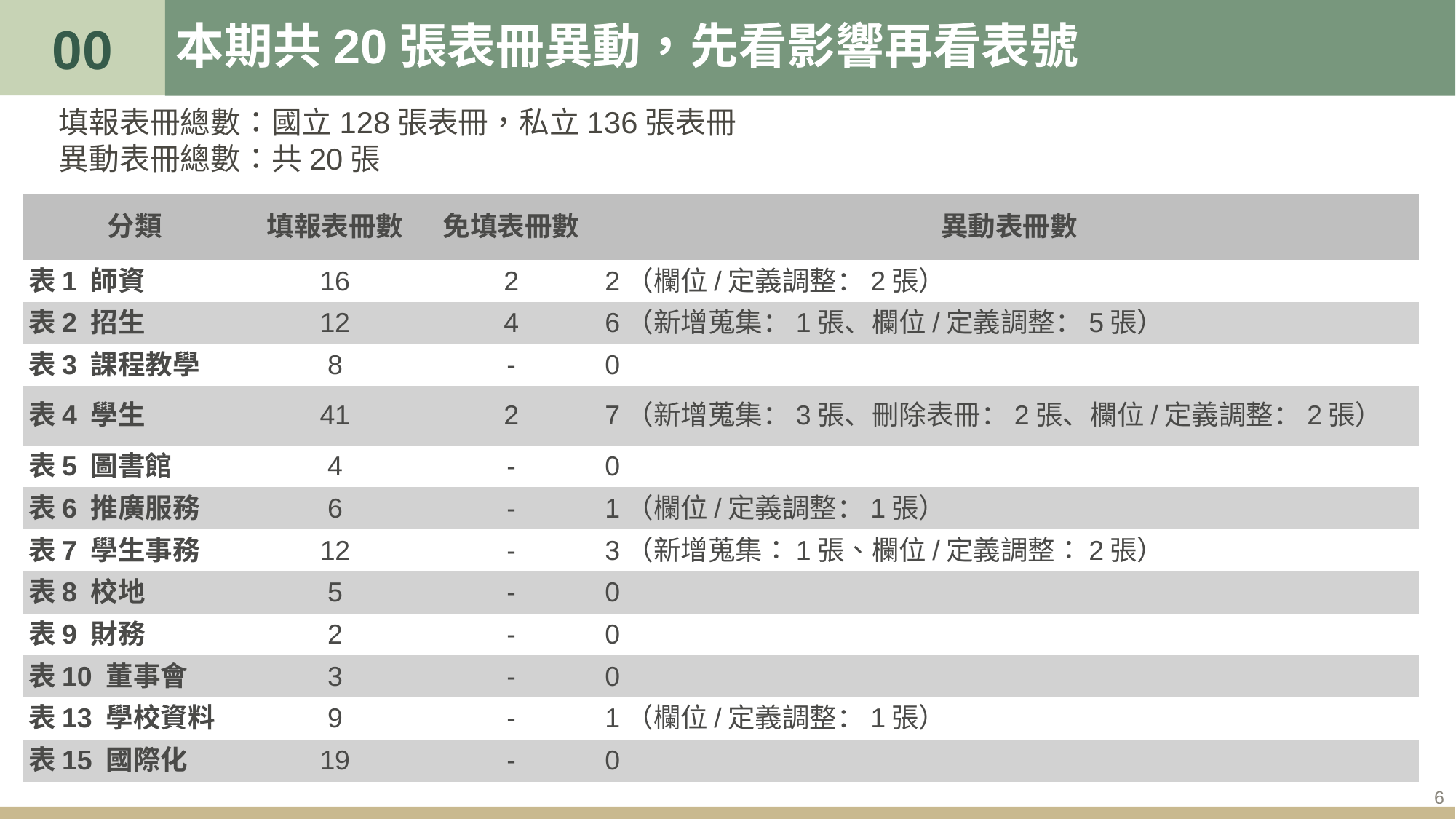

00
# 本期共20張表冊異動，先看影響再看表號
填報表冊總數：國立128張表冊，私立136張表冊
異動表冊總數：共20張

| 分類 | 填報表冊數 | 免填表冊數 | 異動表冊數 |
| --- | --- | --- | --- |
| 表1 師資 | 16 | 2 | 2（欄位/定義調整：2張） |
| 表2 招生 | 12 | 4 | 6（新增蒐集：1張、欄位/定義調整：5張） |
| 表3 課程教學 | 8 | - | 0 |
| 表4 學生 | 41 | 2 | 7（新增蒐集：3張、刪除表冊：2張、欄位/定義調整：2張） |
| 表5 圖書館 | 4 | - | 0 |
| 表6 推廣服務 | 6 | - | 1（欄位/定義調整：1張） |
| 表7 學生事務 | 12 | - | 3（新增蒐集：1張、欄位/定義調整：2張） |
| 表8 校地 | 5 | - | 0 |
| 表9 財務 | 2 | - | 0 |
| 表10 董事會 | 3 | - | 0 |
| 表13 學校資料 | 9 | - | 1（欄位/定義調整：1張） |
| 表15 國際化 | 19 | - | 0 |
6